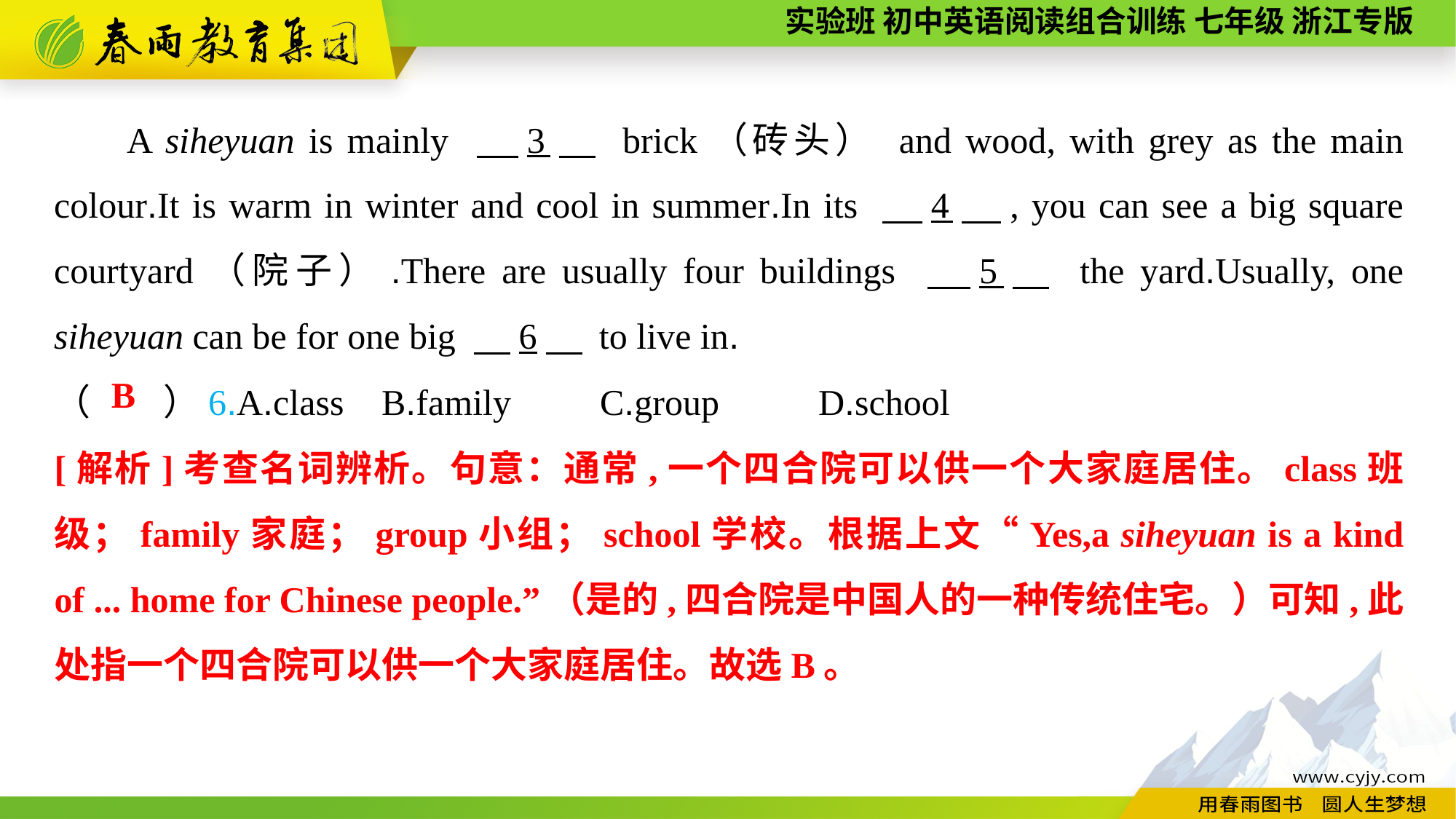

A siheyuan is mainly 　3　 brick（砖头） and wood, with grey as the main colour.It is warm in winter and cool in summer.In its 　4　, you can see a big square courtyard（院子）.There are usually four buildings 　5　 the yard.Usually, one siheyuan can be for one big 　6　 to live in.
（　　）6.A.class	B.family	C.group	D.school
B
[解析]考查名词辨析。句意：通常,一个四合院可以供一个大家庭居住。class班级；family家庭；group小组；school学校。根据上文“Yes,a siheyuan is a kind of ... home for Chinese people.”（是的,四合院是中国人的一种传统住宅。）可知,此处指一个四合院可以供一个大家庭居住。故选B。